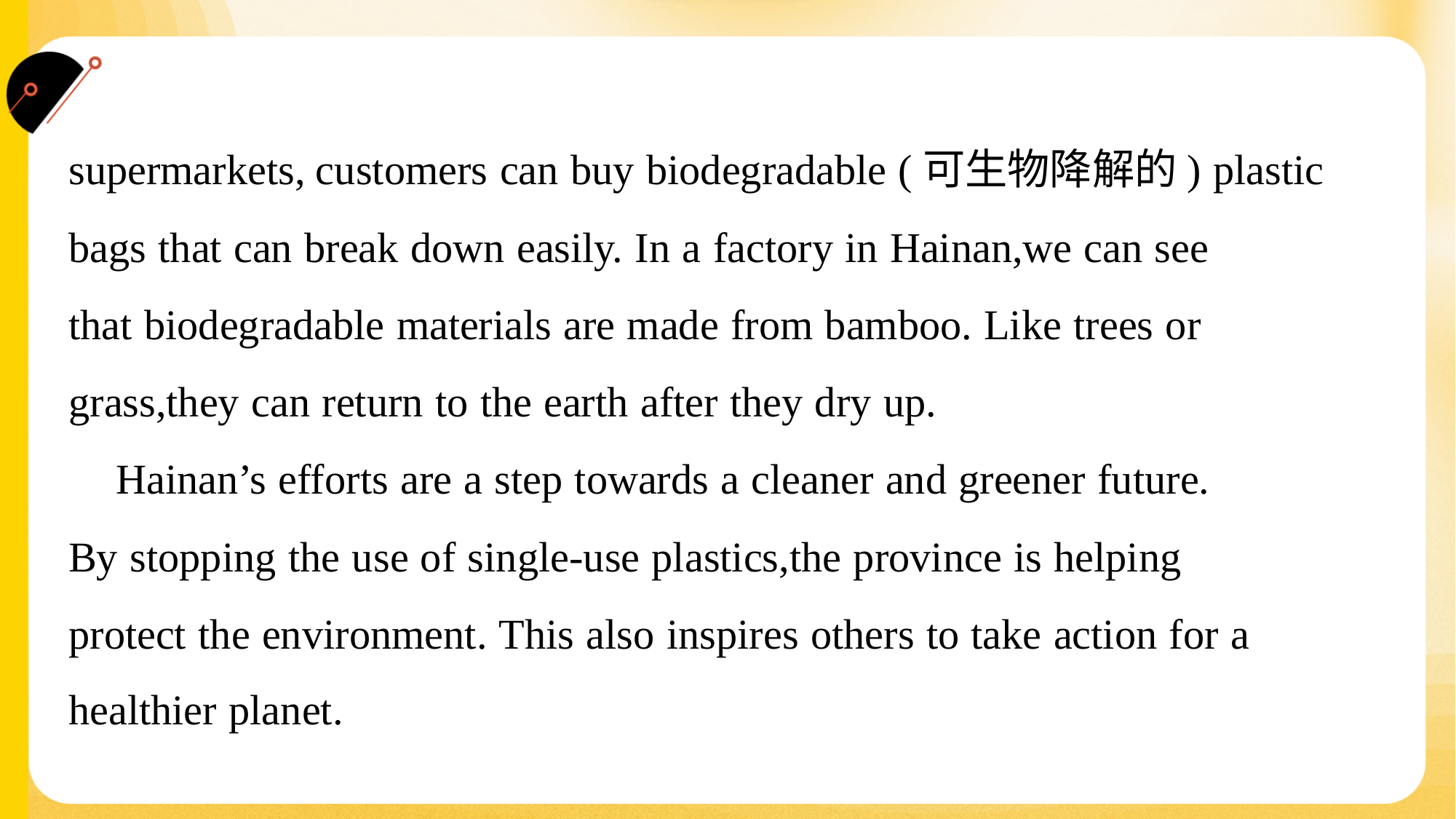

supermarkets, customers can buy biodegradable (可生物降解的) plastic
bags that can break down easily. In a factory in Hainan,we can see
that biodegradable materials are made from bamboo. Like trees or
grass,they can return to the earth after they dry up.
    Hainan’s efforts are a step towards a cleaner and greener future.
By stopping the use of single-use plastics,the province is helping
protect the environment. This also inspires others to take action for a
healthier planet.#1.4